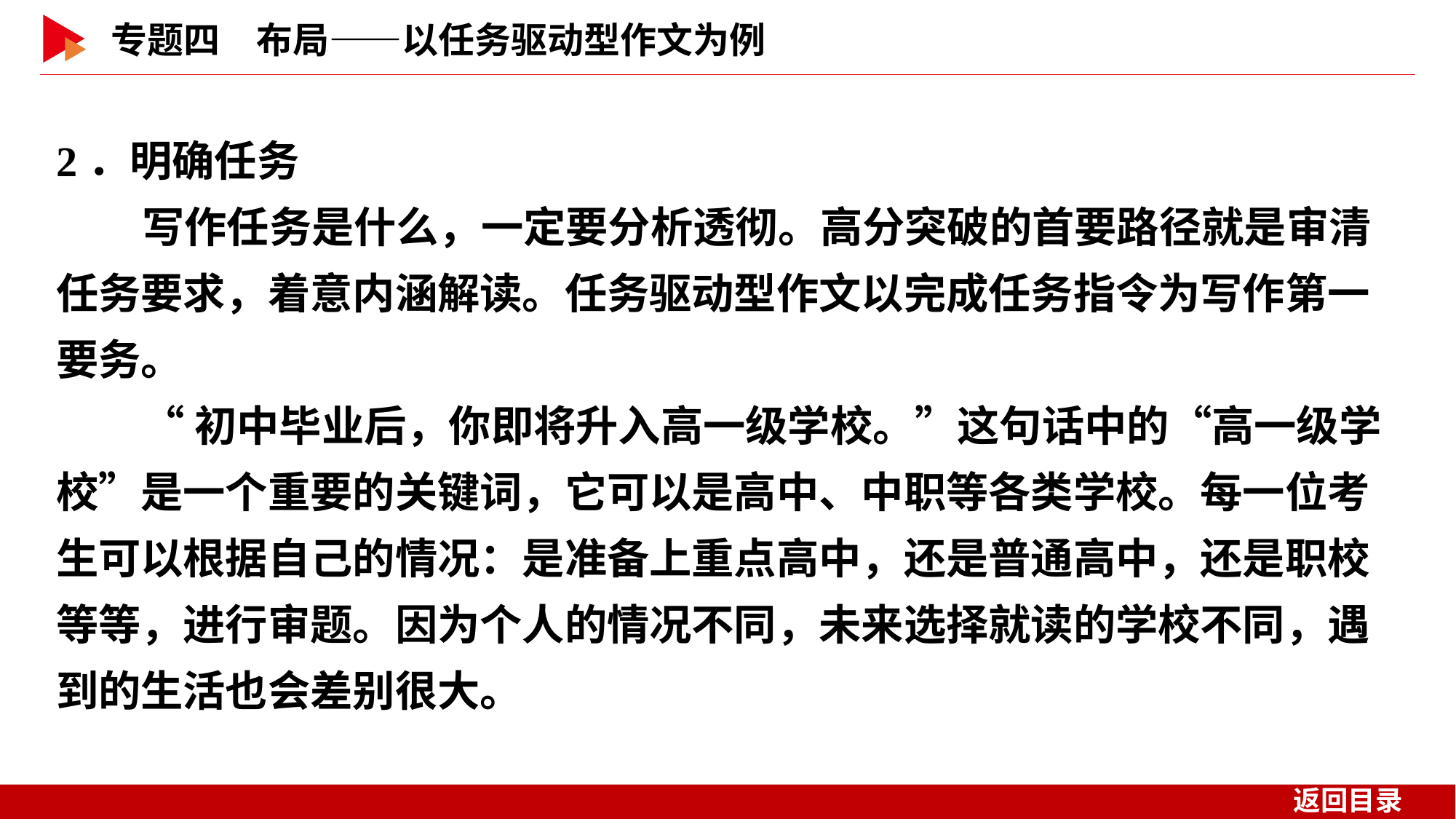

2．明确任务
写作任务是什么，一定要分析透彻。高分突破的首要路径就是审清任务要求，着意内涵解读。任务驱动型作文以完成任务指令为写作第一要务。
“初中毕业后，你即将升入高一级学校。”这句话中的“高一级学校”是一个重要的关键词，它可以是高中、中职等各类学校。每一位考生可以根据自己的情况：是准备上重点高中，还是普通高中，还是职校等等，进行审题。因为个人的情况不同，未来选择就读的学校不同，遇到的生活也会差别很大。